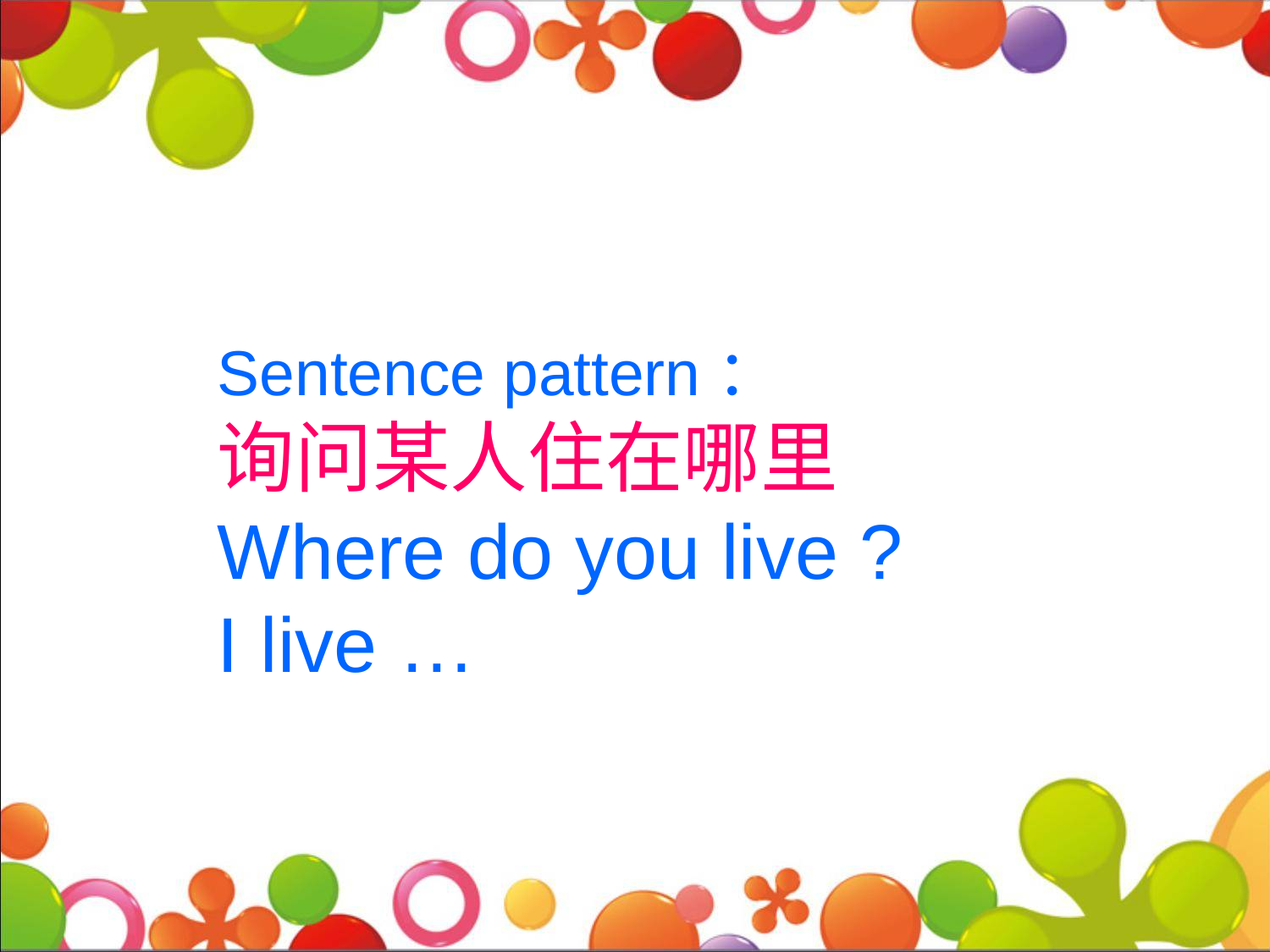

Sentence pattern：
询问某人住在哪里
Where do you live ?
I live …